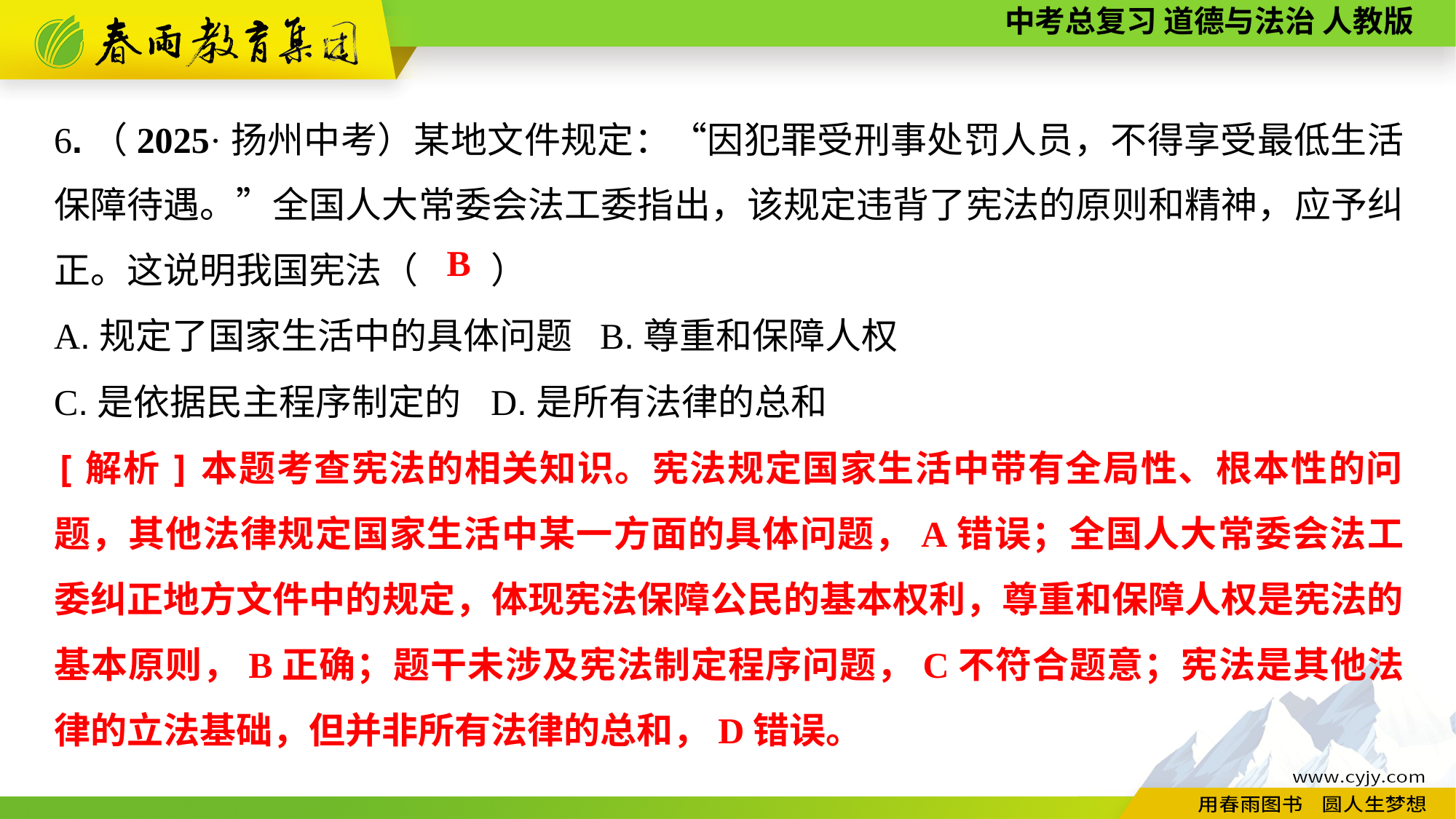

6.（2025·扬州中考）某地文件规定：“因犯罪受刑事处罚人员，不得享受最低生活保障待遇。”全国人大常委会法工委指出，该规定违背了宪法的原则和精神，应予纠正。这说明我国宪法（　　）
A.规定了国家生活中的具体问题	B.尊重和保障人权
C.是依据民主程序制定的	D.是所有法律的总和
B
[解析]本题考查宪法的相关知识。宪法规定国家生活中带有全局性、根本性的问题，其他法律规定国家生活中某一方面的具体问题，A错误；全国人大常委会法工委纠正地方文件中的规定，体现宪法保障公民的基本权利，尊重和保障人权是宪法的基本原则，B正确；题干未涉及宪法制定程序问题，C不符合题意；宪法是其他法律的立法基础，但并非所有法律的总和，D错误。